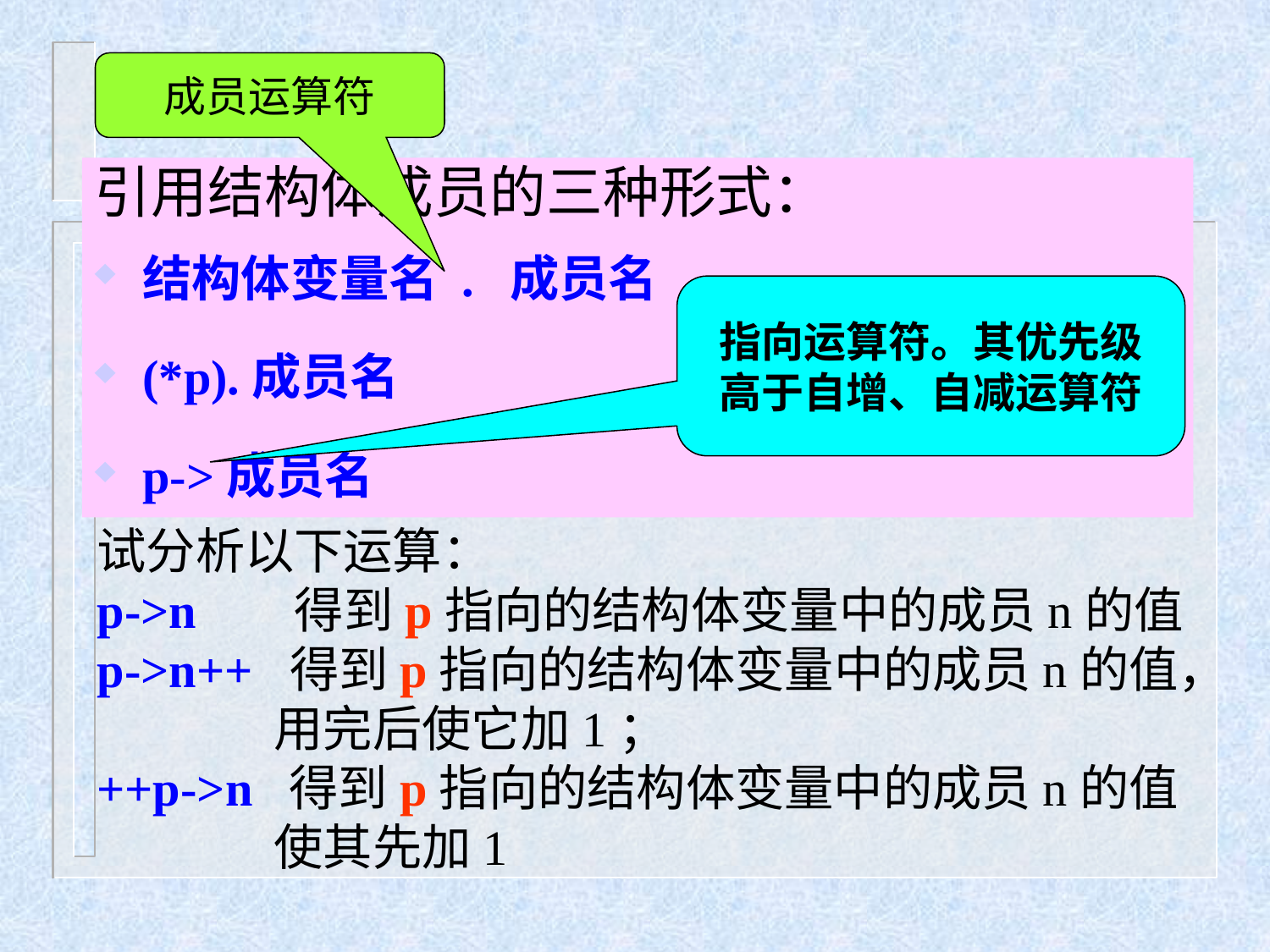

成员运算符
引用结构体成员的三种形式：
结构体变量名 .  成员名
(*p).成员名
p->成员名
指向运算符。其优先级高于自增、自减运算符
试分析以下运算：
p->n       得到p指向的结构体变量中的成员n的值
p->n++  得到p指向的结构体变量中的成员n的值，
               用完后使它加1；
++p->n  得到p指向的结构体变量中的成员n的值
               使其先加1